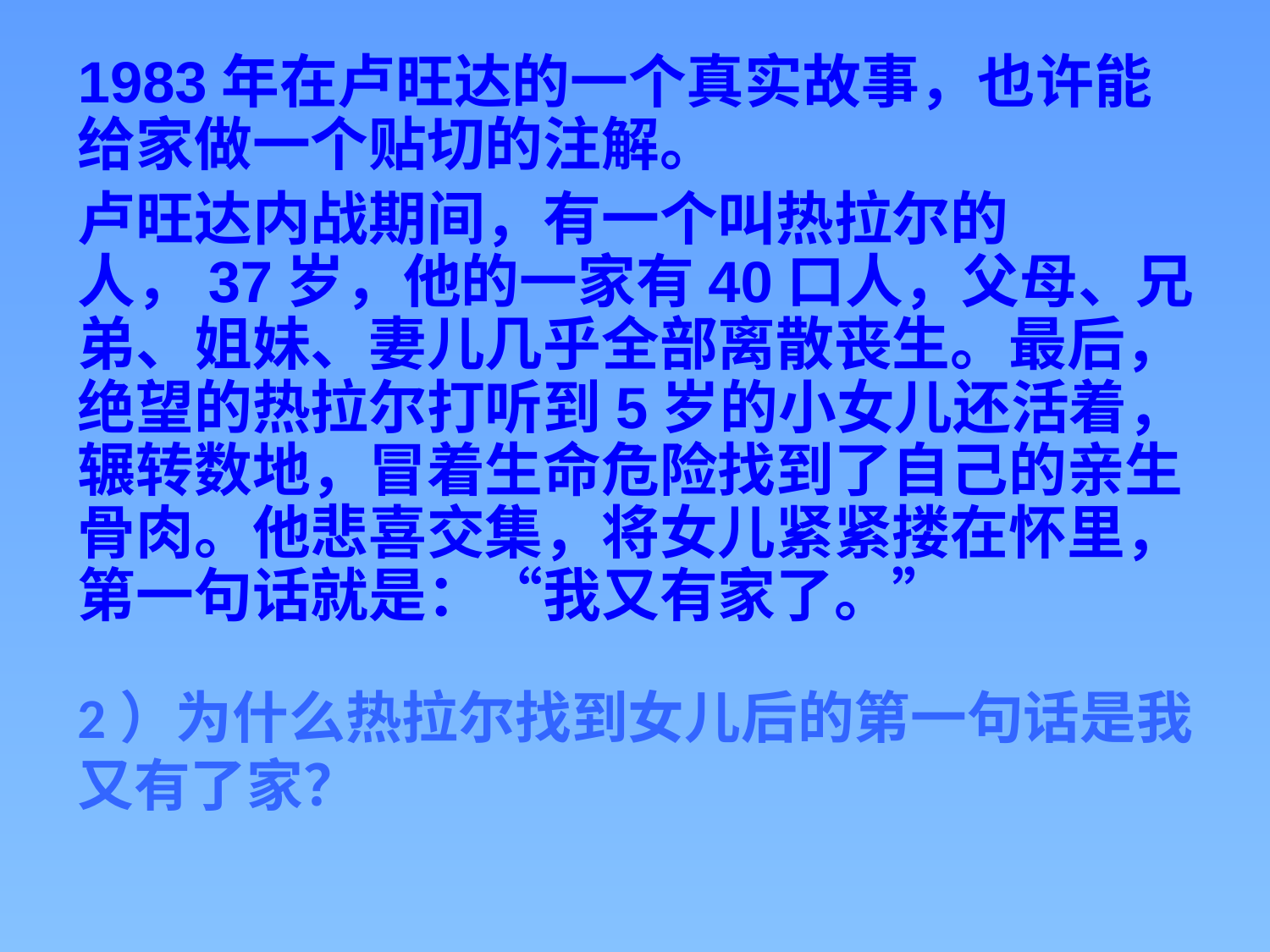

1983年在卢旺达的一个真实故事，也许能给家做一个贴切的注解。
卢旺达内战期间，有一个叫热拉尔的人，37岁，他的一家有40口人，父母、兄弟、姐妹、妻儿几乎全部离散丧生。最后，绝望的热拉尔打听到5岁的小女儿还活着，辗转数地，冒着生命危险找到了自己的亲生骨肉。他悲喜交集，将女儿紧紧搂在怀里，第一句话就是：“我又有家了。”

2）为什么热拉尔找到女儿后的第一句话是我又有了家？